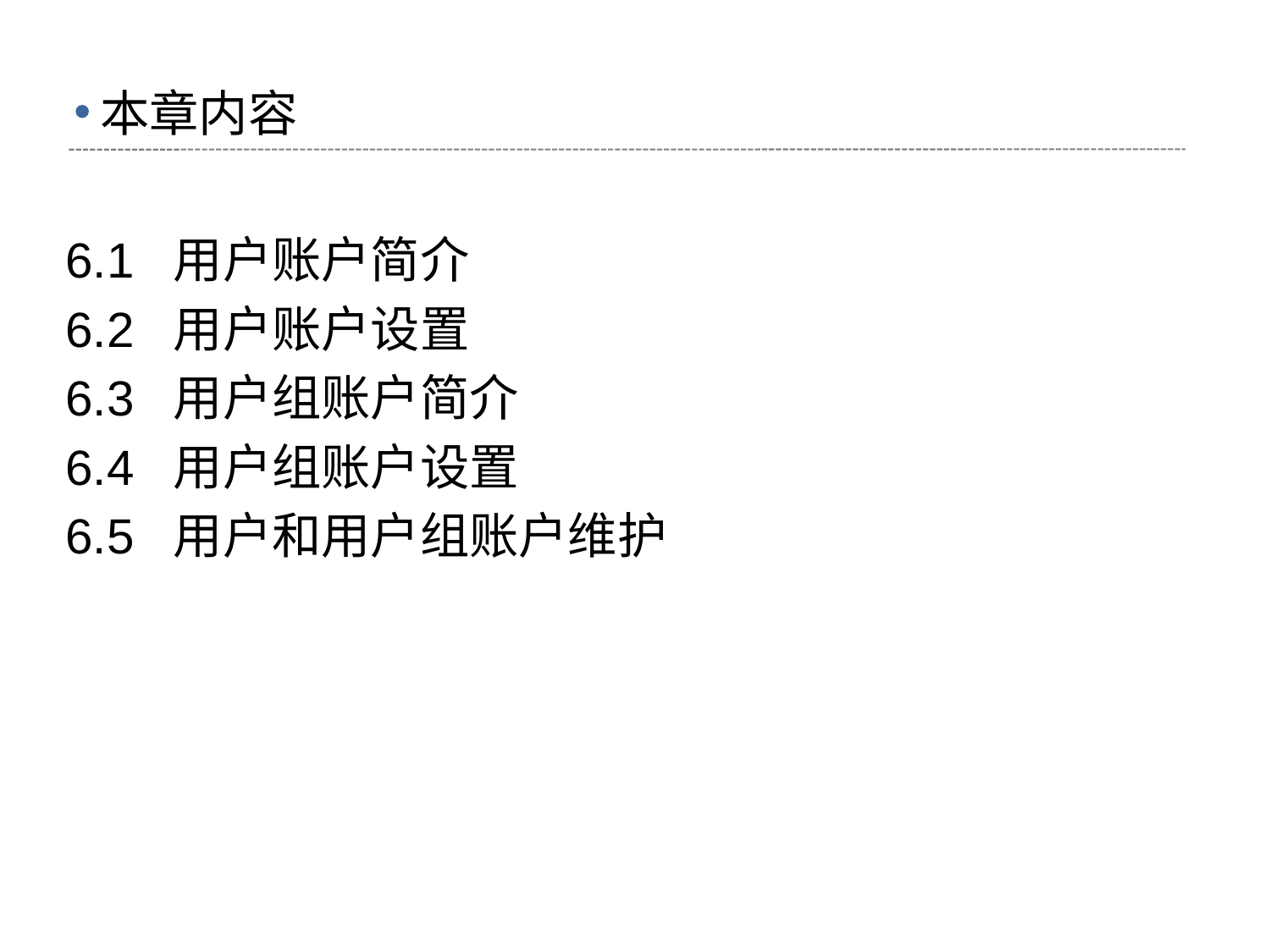

# 本章内容
6.1  用户账户简介
6.2  用户账户设置
6.3  用户组账户简介
6.4  用户组账户设置
6.5  用户和用户组账户维护